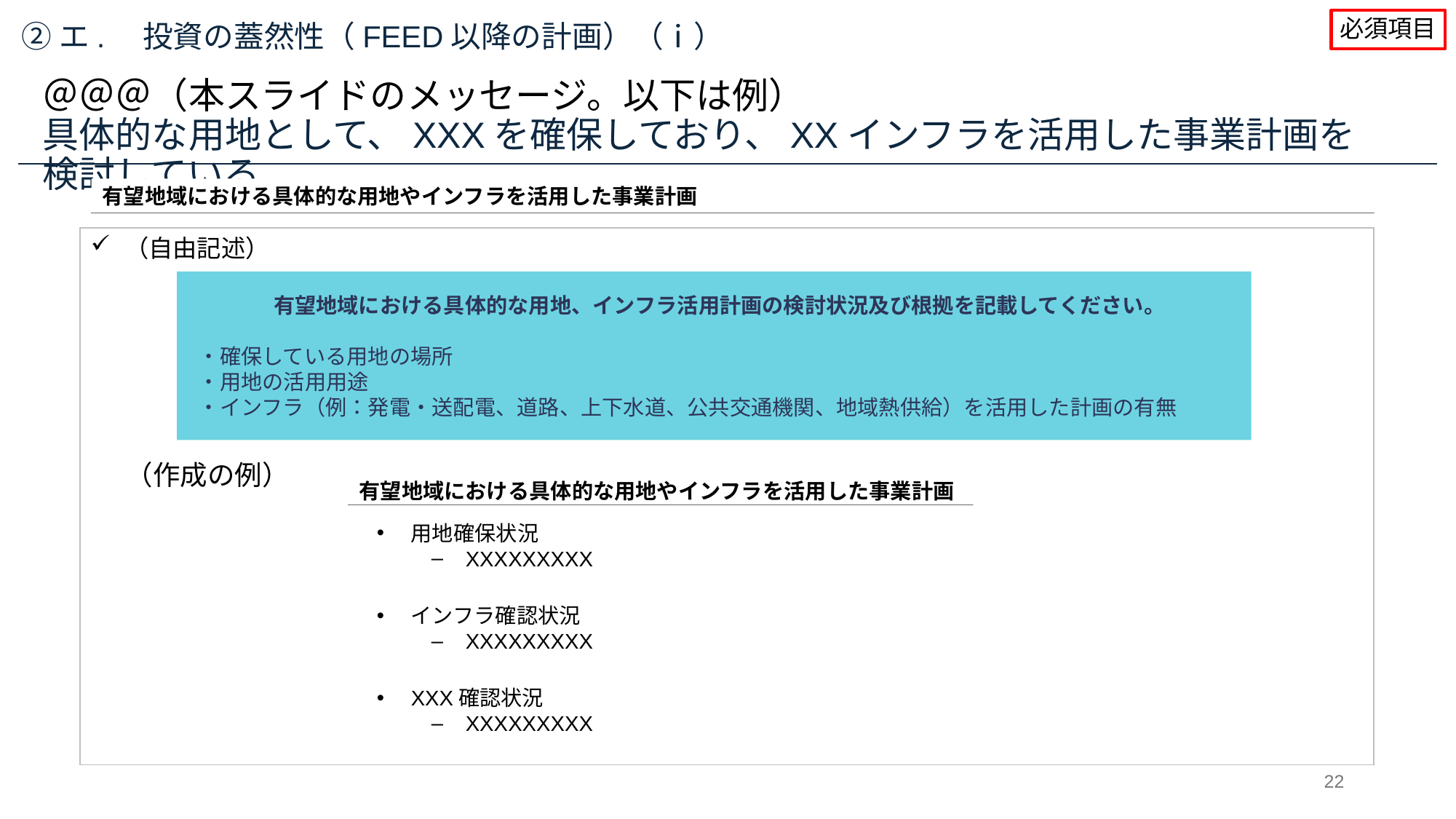

必須項目
②エ.　投資の蓋然性（FEED以降の計画）（ⅰ）
＠＠＠（本スライドのメッセージ。以下は例）
具体的な用地として、XXXを確保しており、XXインフラを活用した事業計画を検討している
有望地域における具体的な用地やインフラを活用した事業計画
（自由記述）
有望地域における具体的な用地、インフラ活用計画の検討状況及び根拠を記載してください。
・確保している用地の場所
・用地の活用用途
・インフラ（例：発電・送配電、道路、上下水道、公共交通機関、地域熱供給）を活用した計画の有無
（作成の例）
有望地域における具体的な用地やインフラを活用した事業計画
用地確保状況
XXXXXXXXX
インフラ確認状況
XXXXXXXXX
XXX確認状況
XXXXXXXXX
22